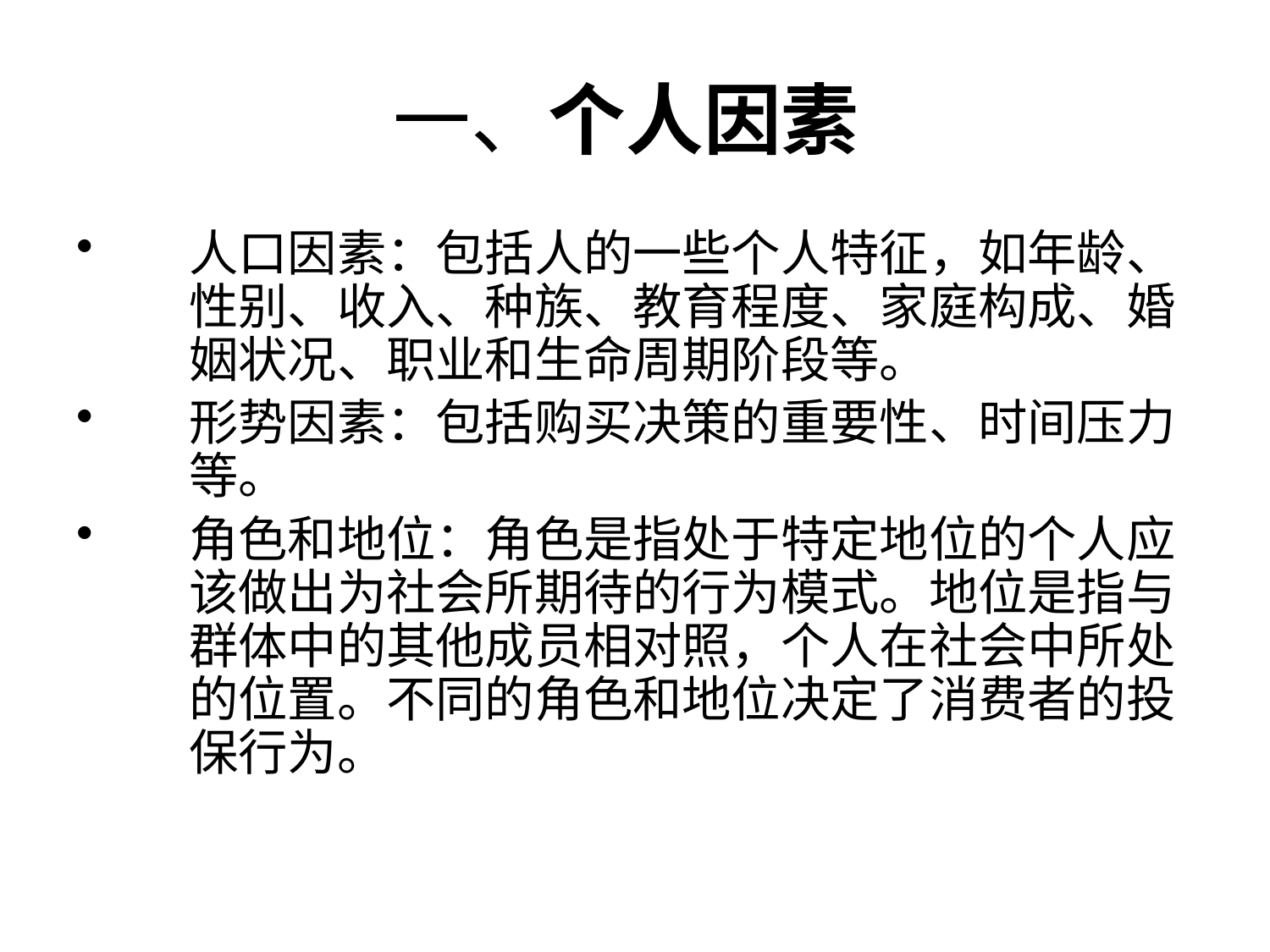

# 一、个人因素
人口因素：包括人的一些个人特征，如年龄、性别、收入、种族、教育程度、家庭构成、婚姻状况、职业和生命周期阶段等。
形势因素：包括购买决策的重要性、时间压力等。
角色和地位：角色是指处于特定地位的个人应该做出为社会所期待的行为模式。地位是指与群体中的其他成员相对照，个人在社会中所处的位置。不同的角色和地位决定了消费者的投保行为。